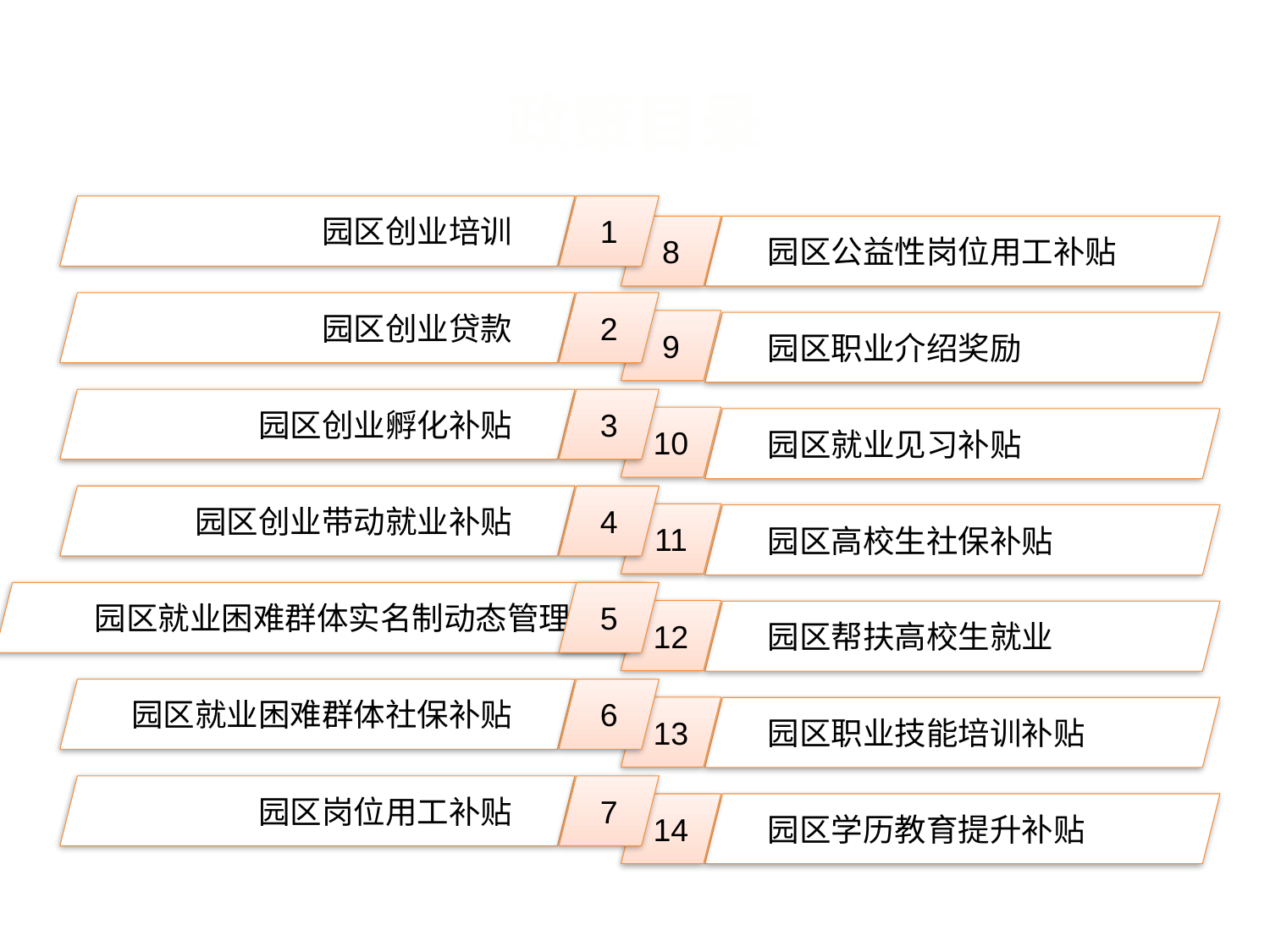

政策目录
园区创业培训
1
8
园区公益性岗位用工补贴
园区创业贷款
2
9
园区职业介绍奖励
园区创业孵化补贴
3
10
园区就业见习补贴
园区创业带动就业补贴
4
11
园区高校生社保补贴
园区就业困难群体实名制动态管理
5
12
园区帮扶高校生就业
园区就业困难群体社保补贴
6
13
园区职业技能培训补贴
园区岗位用工补贴
7
园区学历教育提升补贴
14